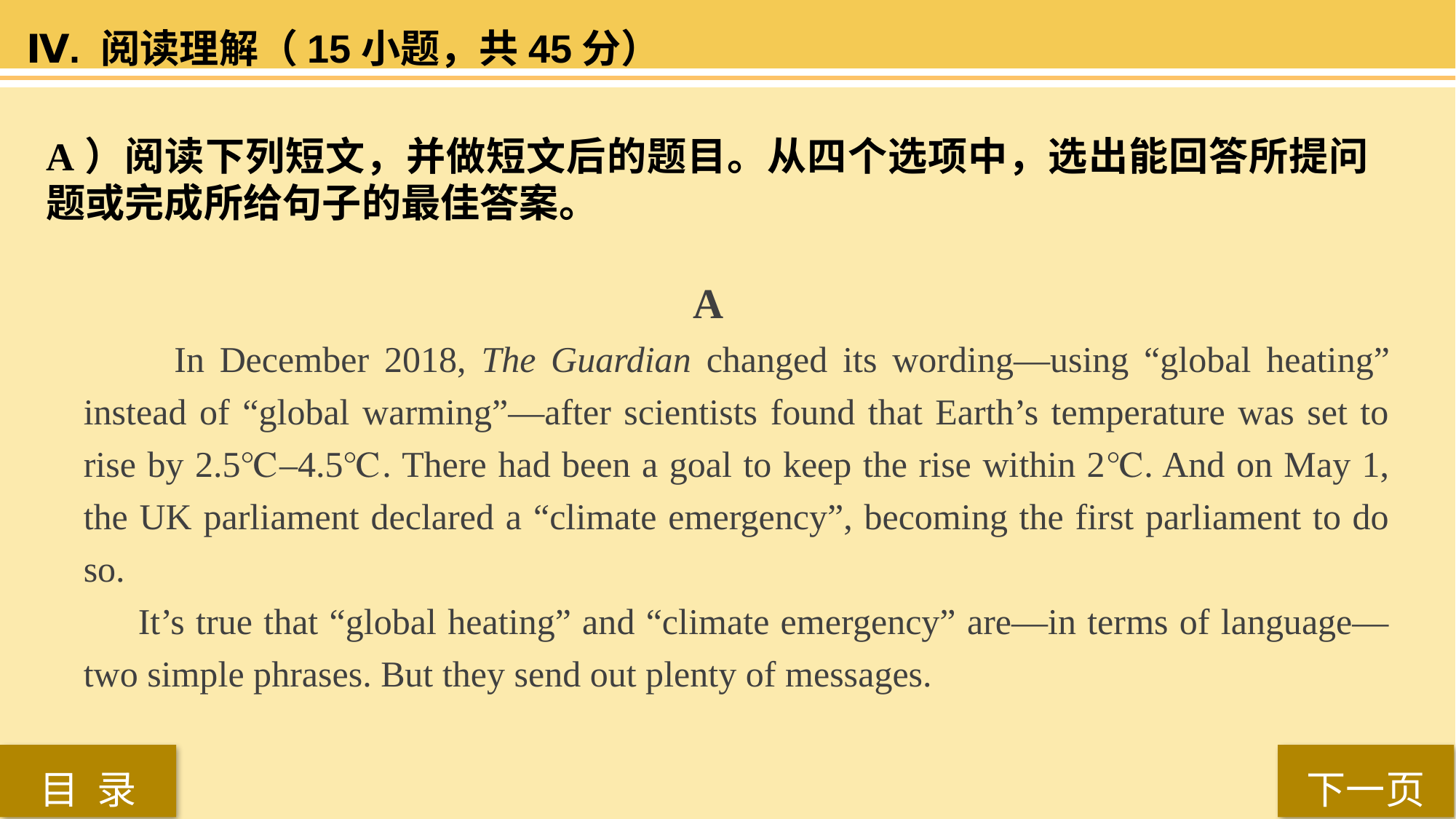

Ⅳ. 阅读理解（15小题，共45分）
A）阅读下列短文，并做短文后的题目。从四个选项中，选出能回答所提问题或完成所给句子的最佳答案。
                                                                   A
      In December 2018, The Guardian changed its wording—using “global heating” instead of “global warming”—after scientists found that Earth’s temperature was set to rise by 2.5℃–4.5℃. There had been a goal to keep the rise within 2℃. And on May 1, the UK parliament declared a “climate emergency”, becoming the first parliament to do so.
It’s true that “global heating” and “climate emergency” are—in terms of language—two simple phrases. But they send out plenty of messages.